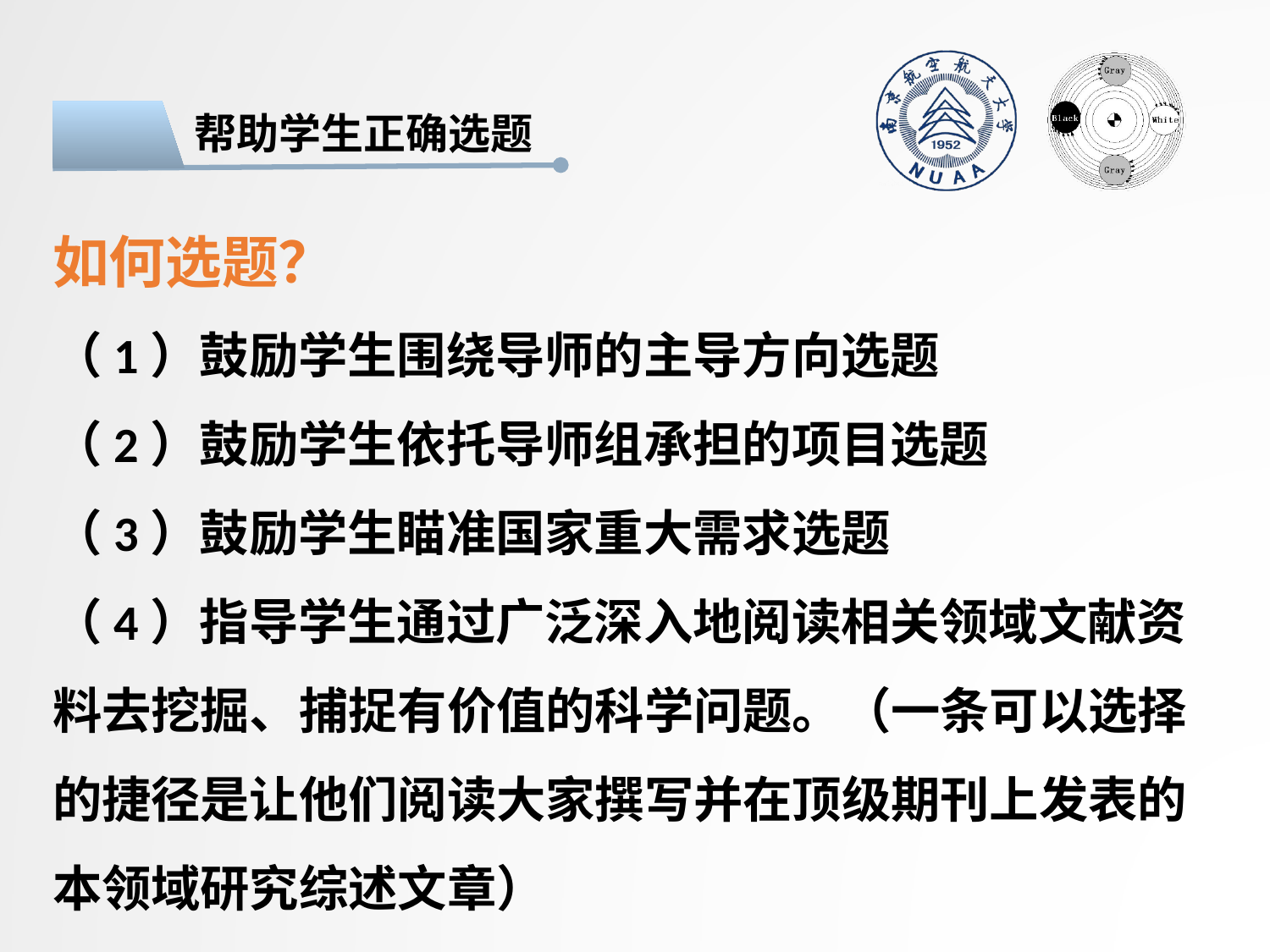

帮助学生正确选题
如何选题？
（1）鼓励学生围绕导师的主导方向选题
（2）鼓励学生依托导师组承担的项目选题
（3）鼓励学生瞄准国家重大需求选题
（4）指导学生通过广泛深入地阅读相关领域文献资料去挖掘、捕捉有价值的科学问题。（一条可以选择的捷径是让他们阅读大家撰写并在顶级期刊上发表的本领域研究综述文章）